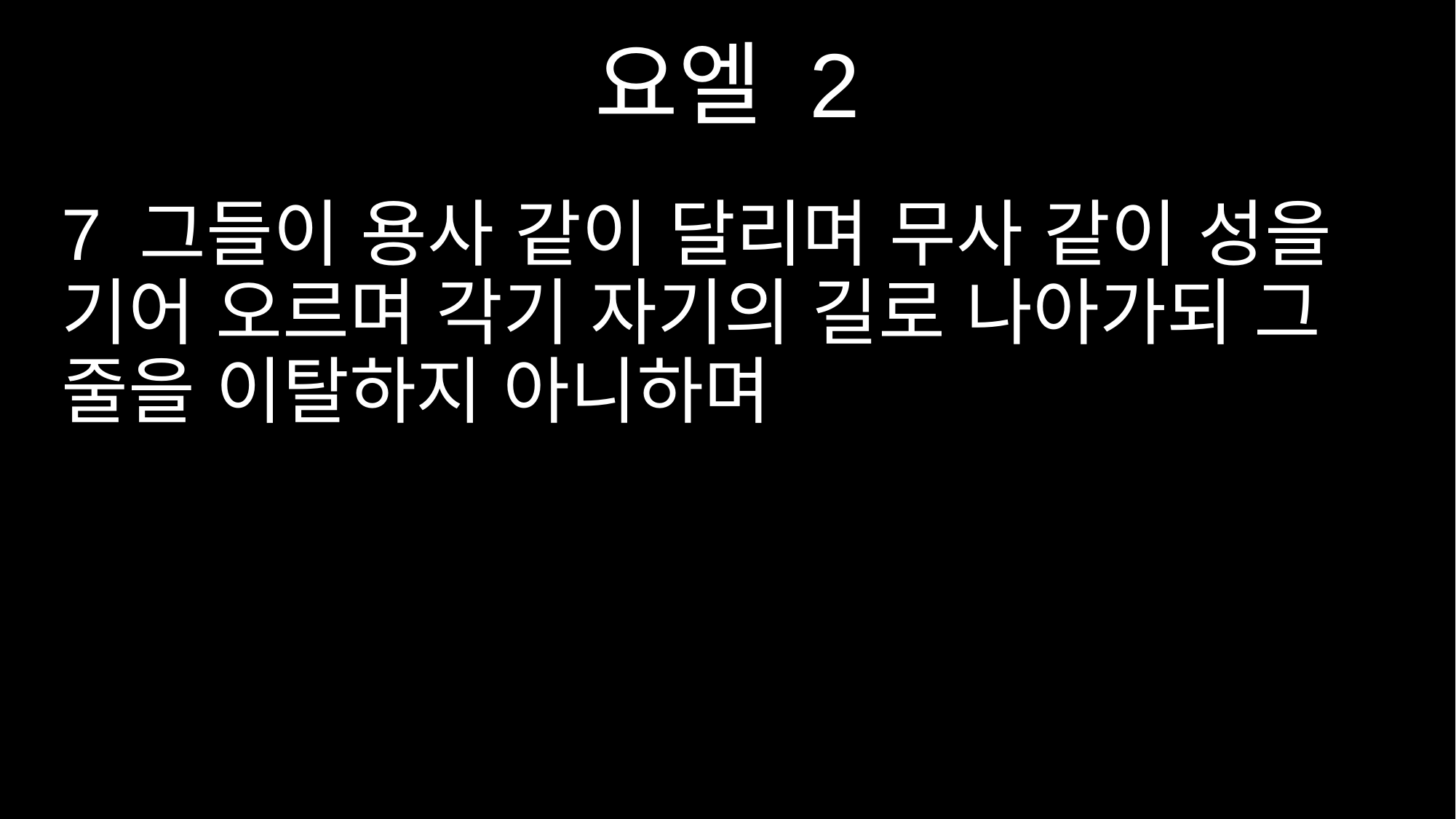

요엘 2
7 그들이 용사 같이 달리며 무사 같이 성을 기어 오르며 각기 자기의 길로 나아가되 그 줄을 이탈하지 아니하며